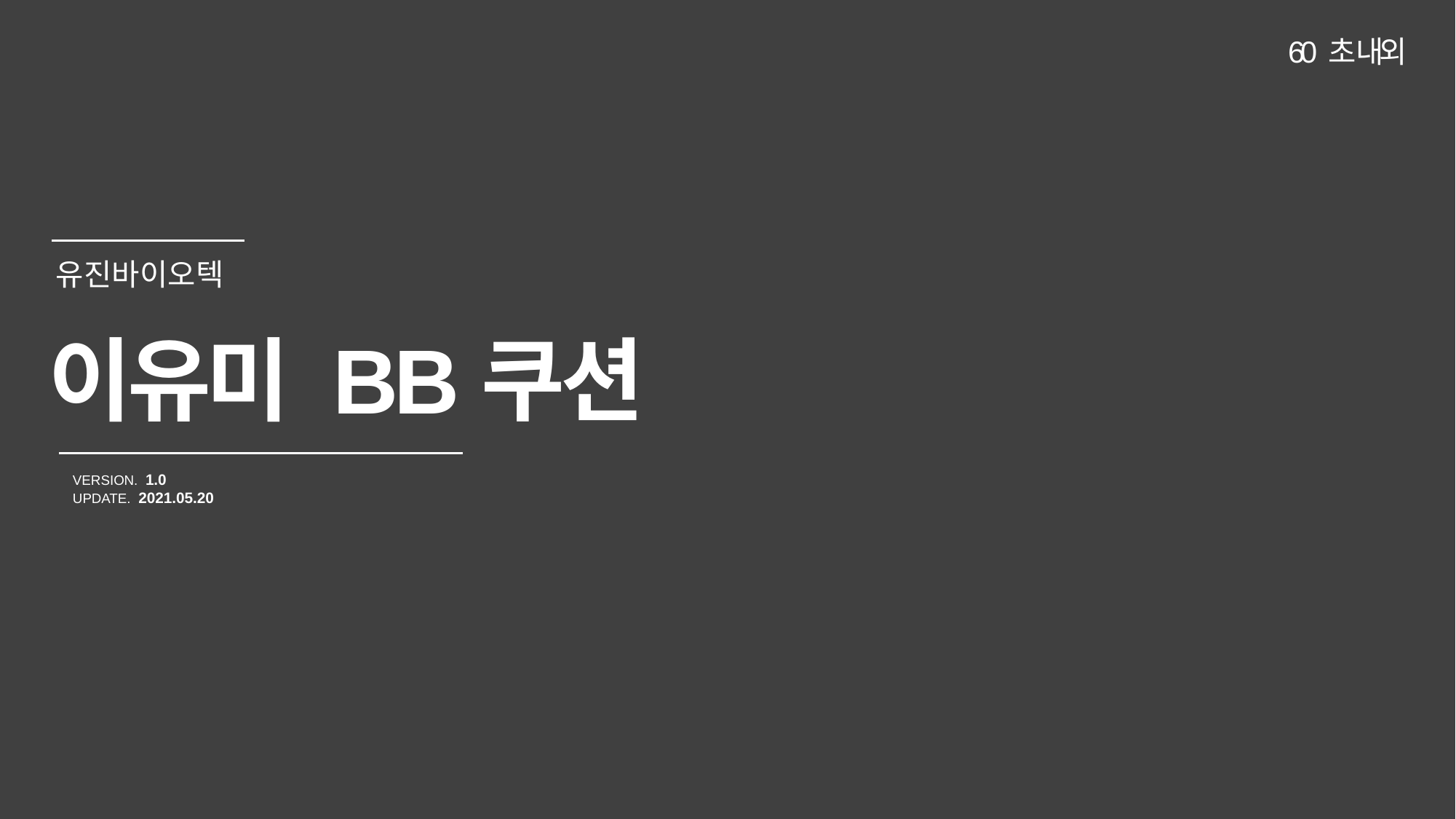

60 초 내외
이유미 BB쿠션
VERSION.  1.0
UPDATE.  2021.05.20

유진바이오텍